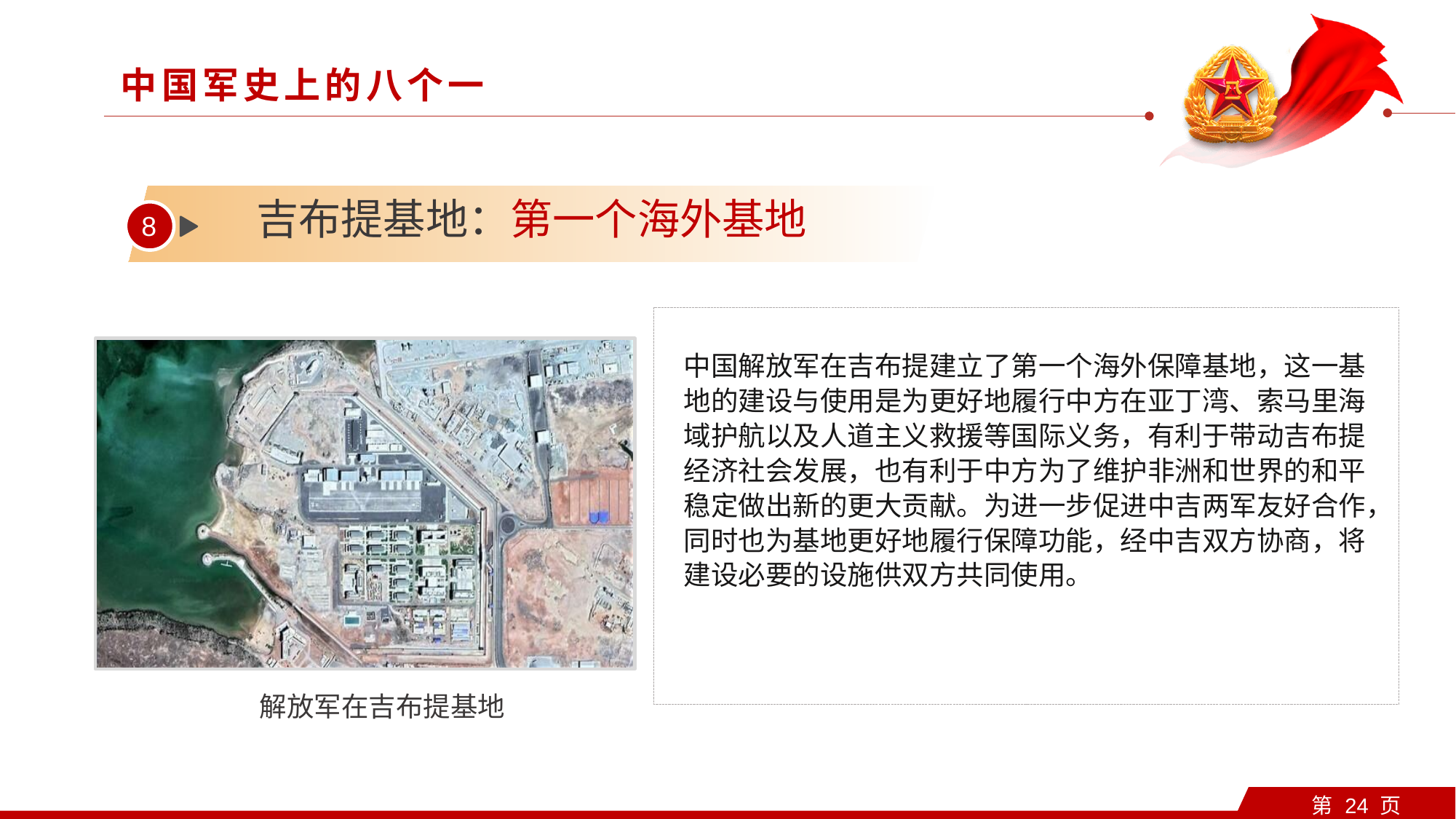

中国军史上的八个一

 吉布提基地：第一个海外基地

8

中国解放军在吉布提建立了第一个海外保障基地，这一基地的建设与使用是为更好地履行中方在亚丁湾、索马里海域护航以及人道主义救援等国际义务，有利于带动吉布提经济社会发展，也有利于中方为了维护非洲和世界的和平稳定做出新的更大贡献。为进一步促进中吉两军友好合作，同时也为基地更好地履行保障功能，经中吉双方协商，将建设必要的设施供双方共同使用。
 解放军在吉布提基地